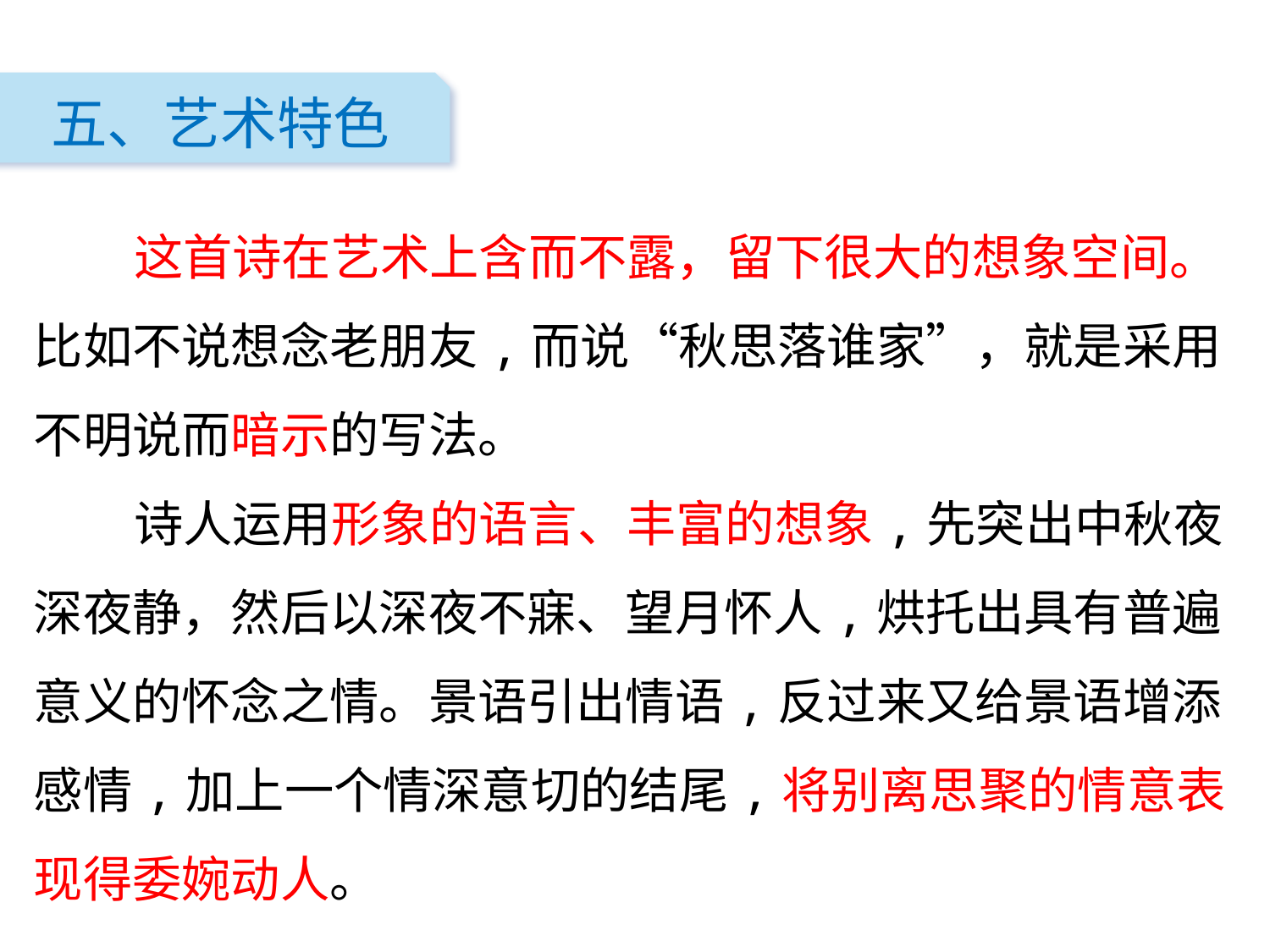

五、艺术特色
这首诗在艺术上含而不露，留下很大的想象空间。比如不说想念老朋友,而说“秋思落谁家”，就是采用不明说而暗示的写法。
诗人运用形象的语言、丰富的想象,先突出中秋夜深夜静，然后以深夜不寐、望月怀人,烘托出具有普遍意义的怀念之情。景语引出情语,反过来又给景语增添感情,加上一个情深意切的结尾,将别离思聚的情意表现得委婉动人。